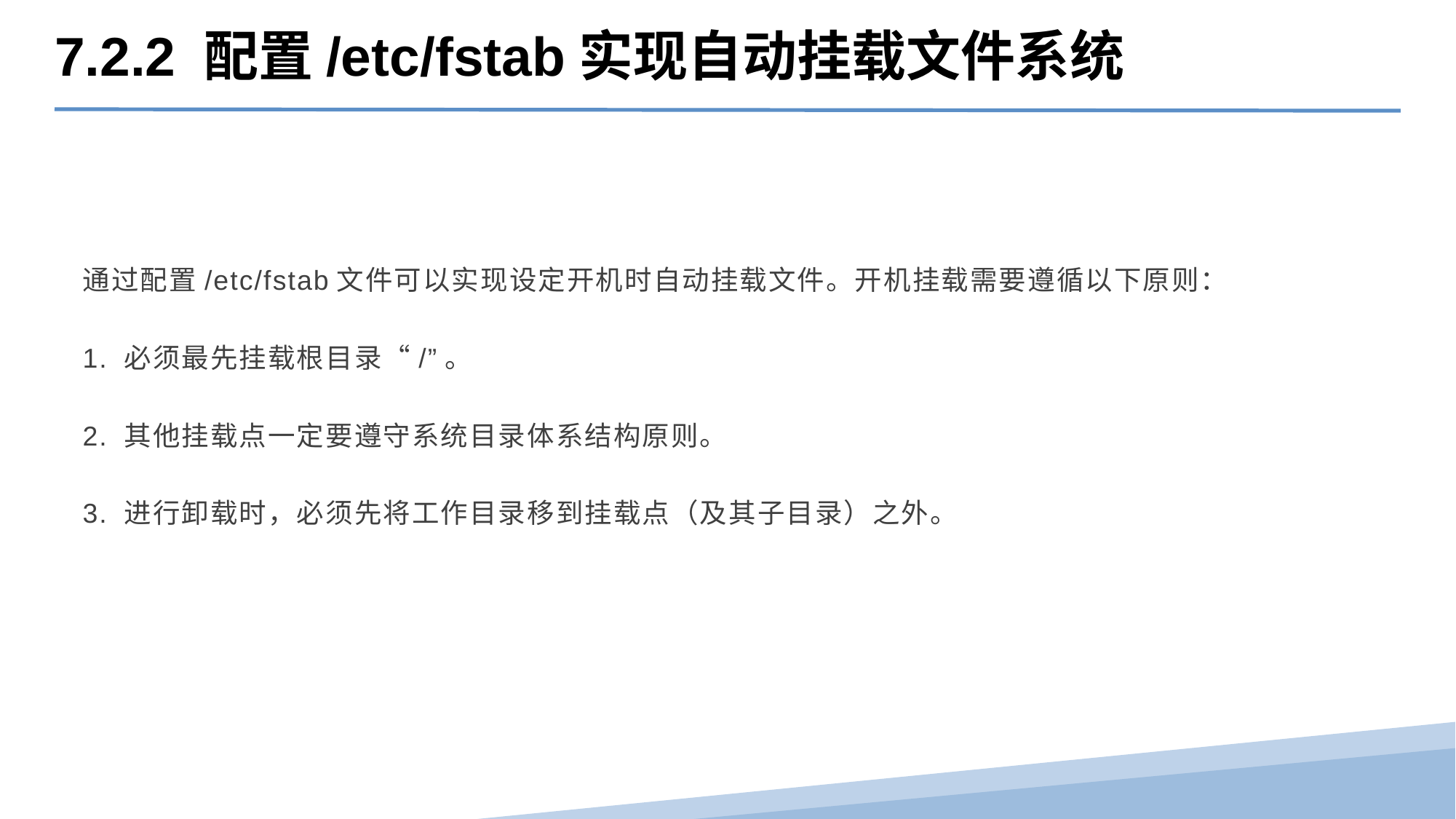

7.2.2 配置/etc/fstab实现自动挂载文件系统
通过配置/etc/fstab文件可以实现设定开机时自动挂载文件。开机挂载需要遵循以下原则：
1. 必须最先挂载根目录“/”。
2. 其他挂载点一定要遵守系统目录体系结构原则。
3. 进行卸载时，必须先将工作目录移到挂载点（及其子目录）之外。